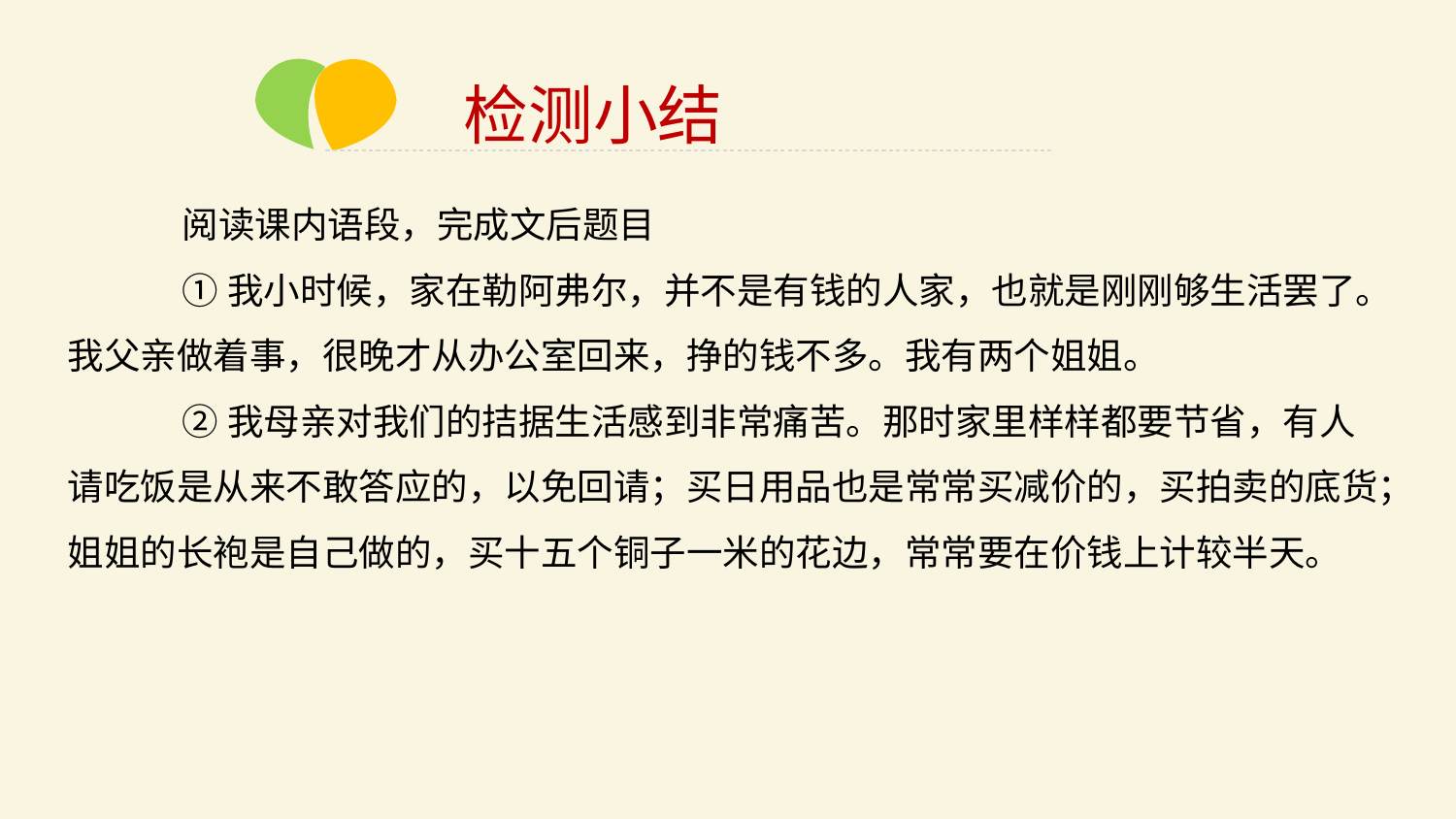

检测小结
阅读课内语段，完成文后题目
①我小时候，家在勒阿弗尔，并不是有钱的人家，也就是刚刚够生活罢了。我父亲做着事，很晚才从办公室回来，挣的钱不多。我有两个姐姐。
②我母亲对我们的拮据生活感到非常痛苦。那时家里样样都要节省，有人请吃饭是从来不敢答应的，以免回请；买日用品也是常常买减价的，买拍卖的底货；姐姐的长袍是自己做的，买十五个铜子一米的花边，常常要在价钱上计较半天。